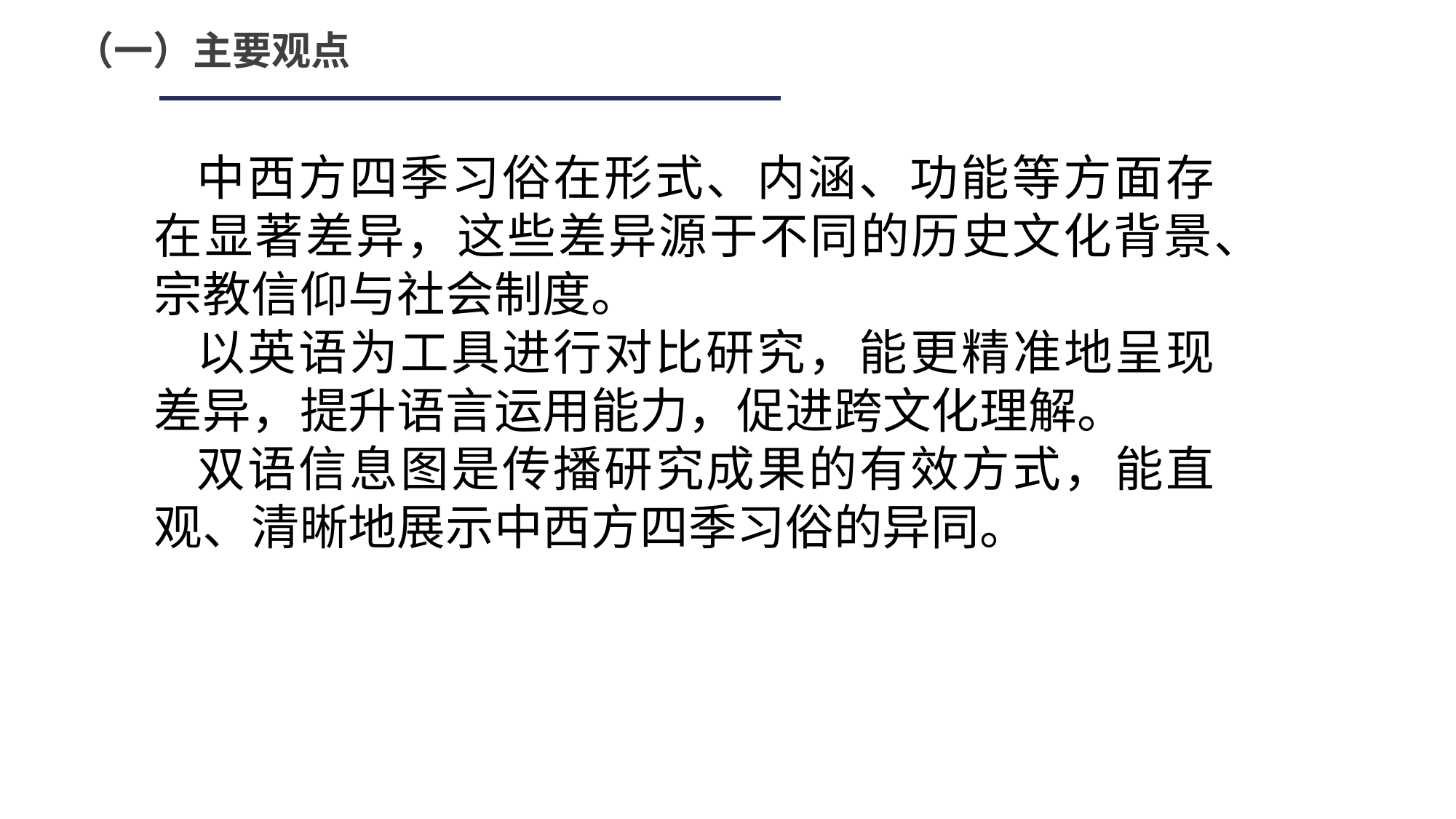

（一）主要观点

中西方四季习俗在形式、内涵、功能等方面存在显著差异，这些差异源于不同的历史文化背景、宗教信仰与社会制度。
以英语为工具进行对比研究，能更精准地呈现差异，提升语言运用能力，促进跨文化理解。
双语信息图是传播研究成果的有效方式，能直观、清晰地展示中西方四季习俗的异同。